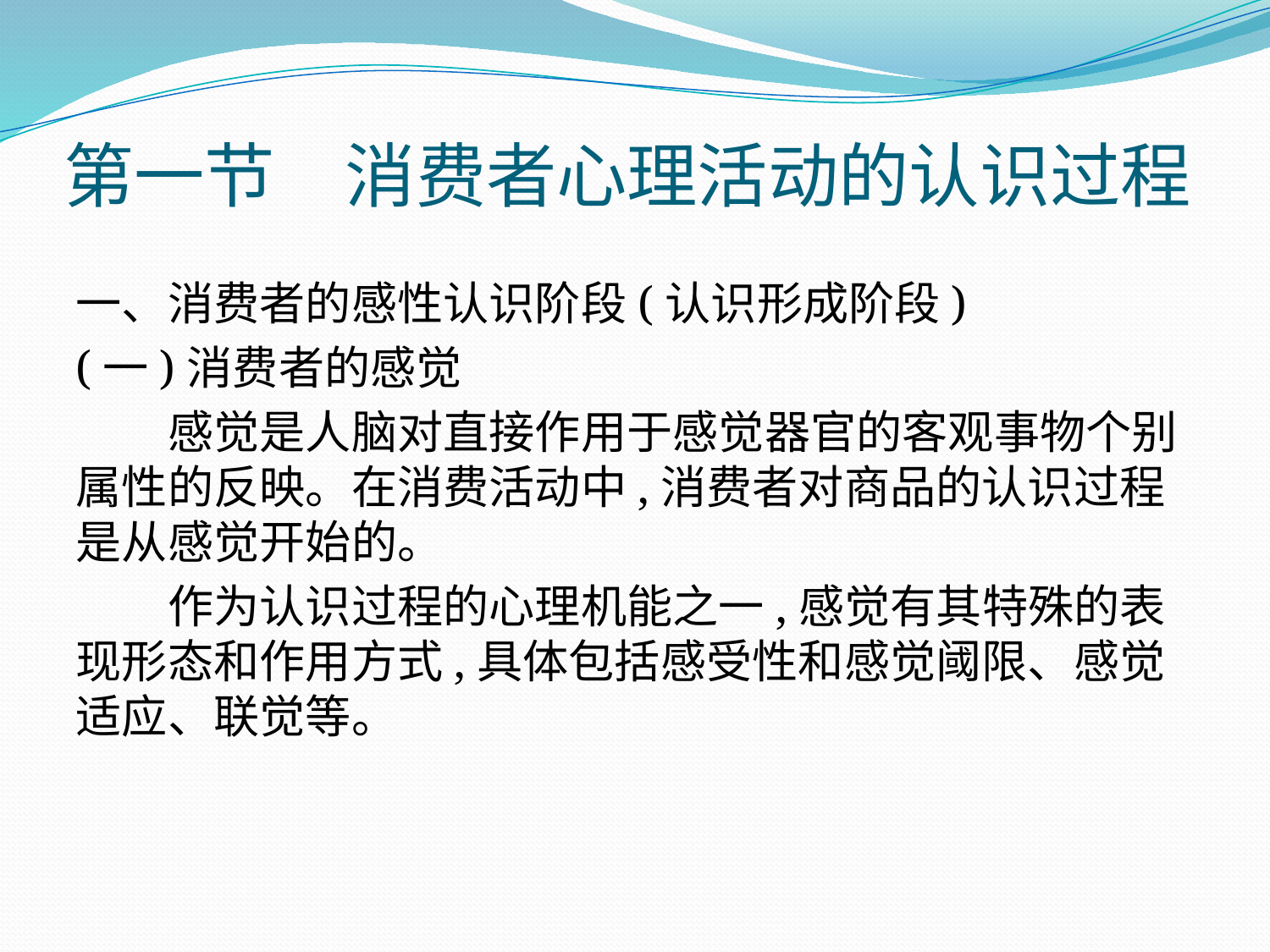

# 第一节　消费者心理活动的认识过程
一、消费者的感性认识阶段(认识形成阶段)
(一)消费者的感觉
　　感觉是人脑对直接作用于感觉器官的客观事物个别属性的反映。在消费活动中,消费者对商品的认识过程是从感觉开始的。
　　作为认识过程的心理机能之一,感觉有其特殊的表现形态和作用方式,具体包括感受性和感觉阈限、感觉适应、联觉等。